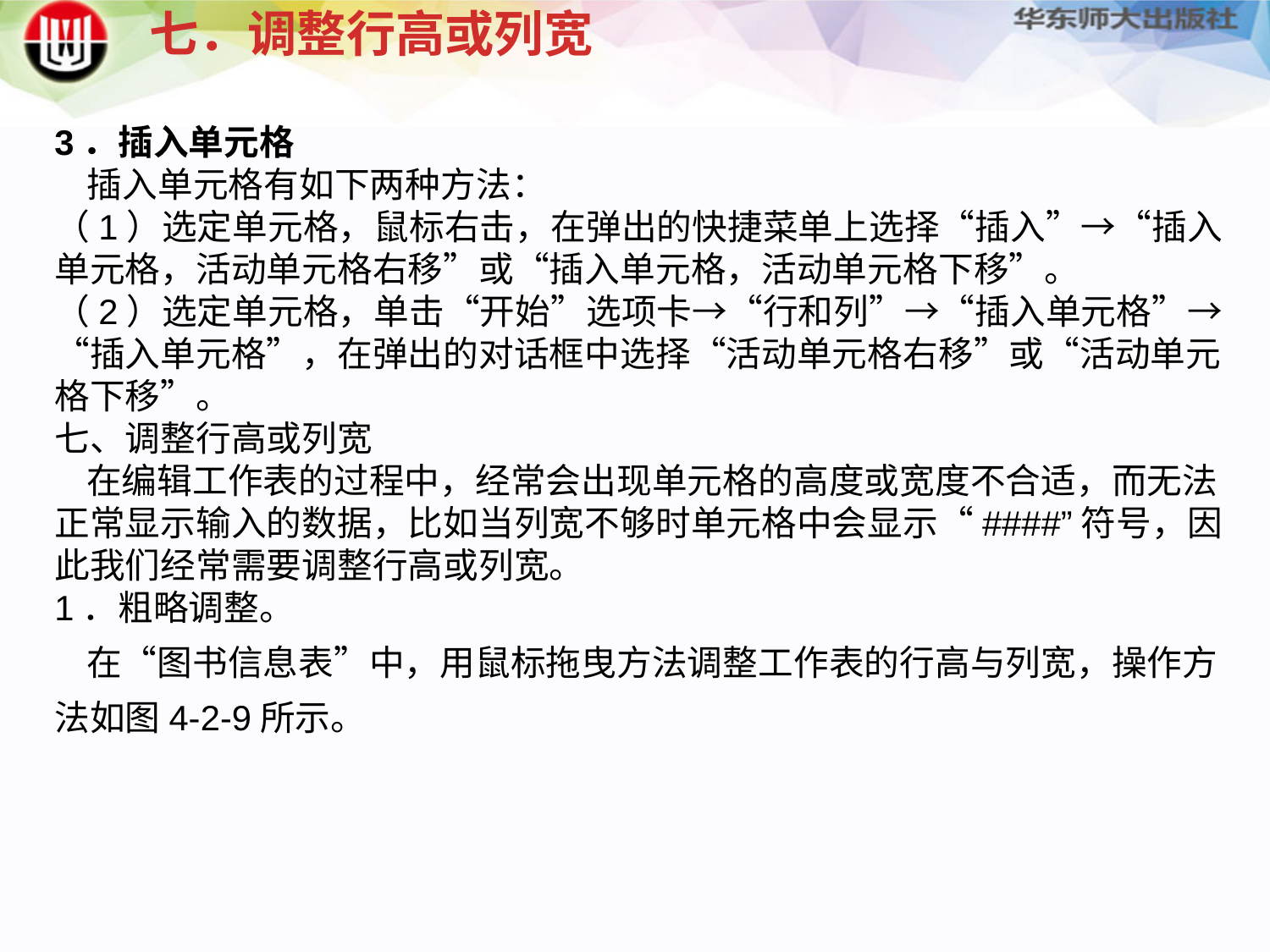

七．调整行高或列宽
3．插入单元格   插入单元格有如下两种方法：（1）选定单元格，鼠标右击，在弹出的快捷菜单上选择“插入”→“插入单元格，活动单元格右移”或“插入单元格，活动单元格下移”。（2）选定单元格，单击“开始”选项卡→“行和列”→“插入单元格”→“插入单元格”，在弹出的对话框中选择“活动单元格右移”或“活动单元格下移”。七、调整行高或列宽   在编辑工作表的过程中，经常会出现单元格的高度或宽度不合适，而无法正常显示输入的数据，比如当列宽不够时单元格中会显示“####”符号，因此我们经常需要调整行高或列宽。1．粗略调整。   在“图书信息表”中，用鼠标拖曳方法调整工作表的行高与列宽，操作方法如图4-2-9所示。